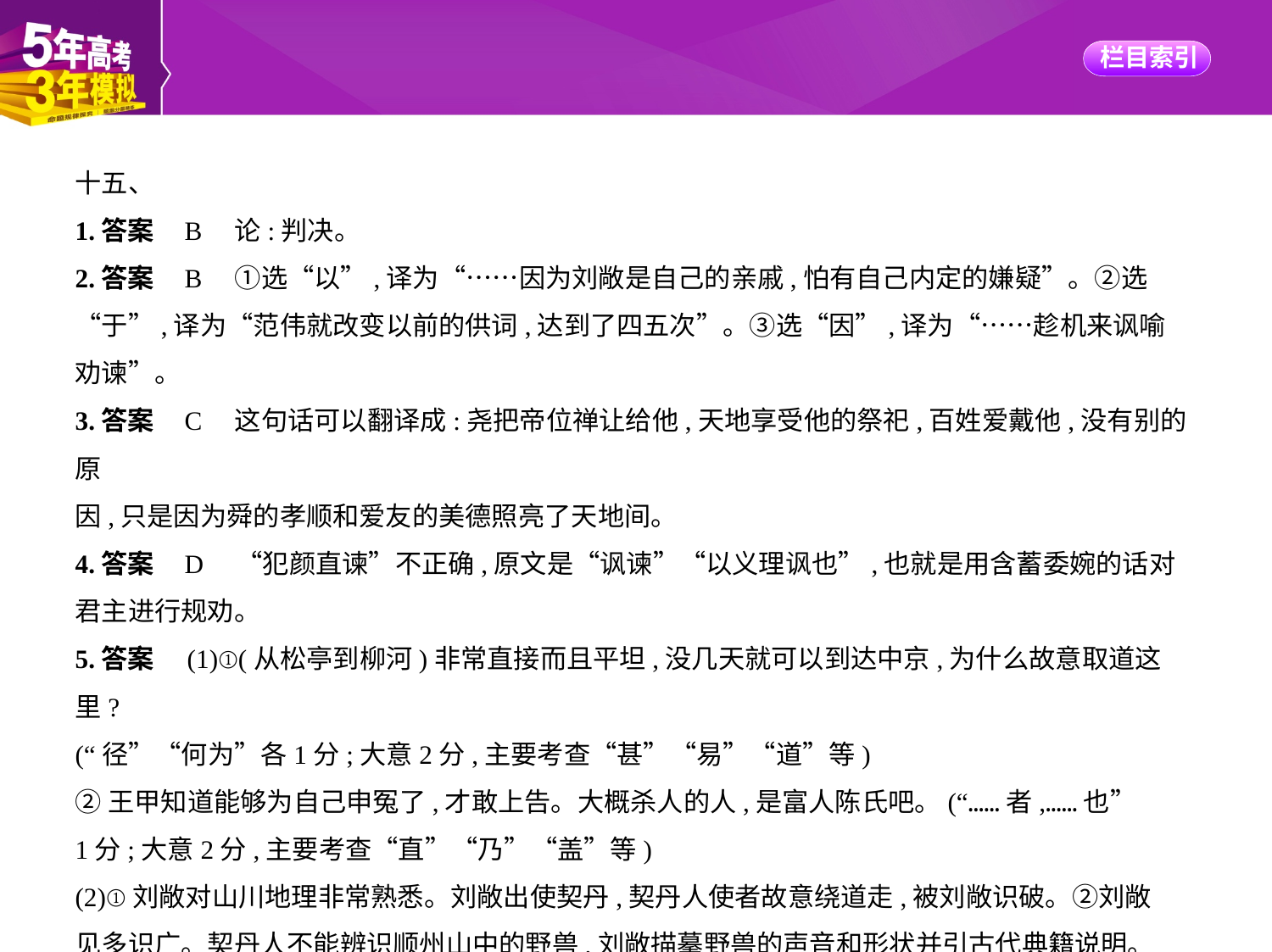

十五、
1.答案    B　论:判决。
2.答案    B　①选“以”,译为“……因为刘敞是自己的亲戚,怕有自己内定的嫌疑”。②选
“于”,译为“范伟就改变以前的供词,达到了四五次”。③选“因”,译为“……趁机来讽喻
劝谏”。
3.答案    C　这句话可以翻译成:尧把帝位禅让给他,天地享受他的祭祀,百姓爱戴他,没有别的原
因,只是因为舜的孝顺和爱友的美德照亮了天地间。
4.答案    D　“犯颜直谏”不正确,原文是“讽谏”“以义理讽也”,也就是用含蓄委婉的话对
君主进行规劝。
5.答案　(1)①(从松亭到柳河)非常直接而且平坦,没几天就可以到达中京,为什么故意取道这里?
(“径”“何为”各1分;大意2分,主要考查“甚”“易”“道”等)
②王甲知道能够为自己申冤了,才敢上告。大概杀人的人,是富人陈氏吧。(“……者,……也”
1分;大意2分,主要考查“直”“乃”“盖”等)
(2)①刘敞对山川地理非常熟悉。刘敞出使契丹,契丹人使者故意绕道走,被刘敞识破。②刘敞
见多识广。契丹人不能辨识顺州山中的野兽,刘敞描摹野兽的声音和形状并引古代典籍说明。